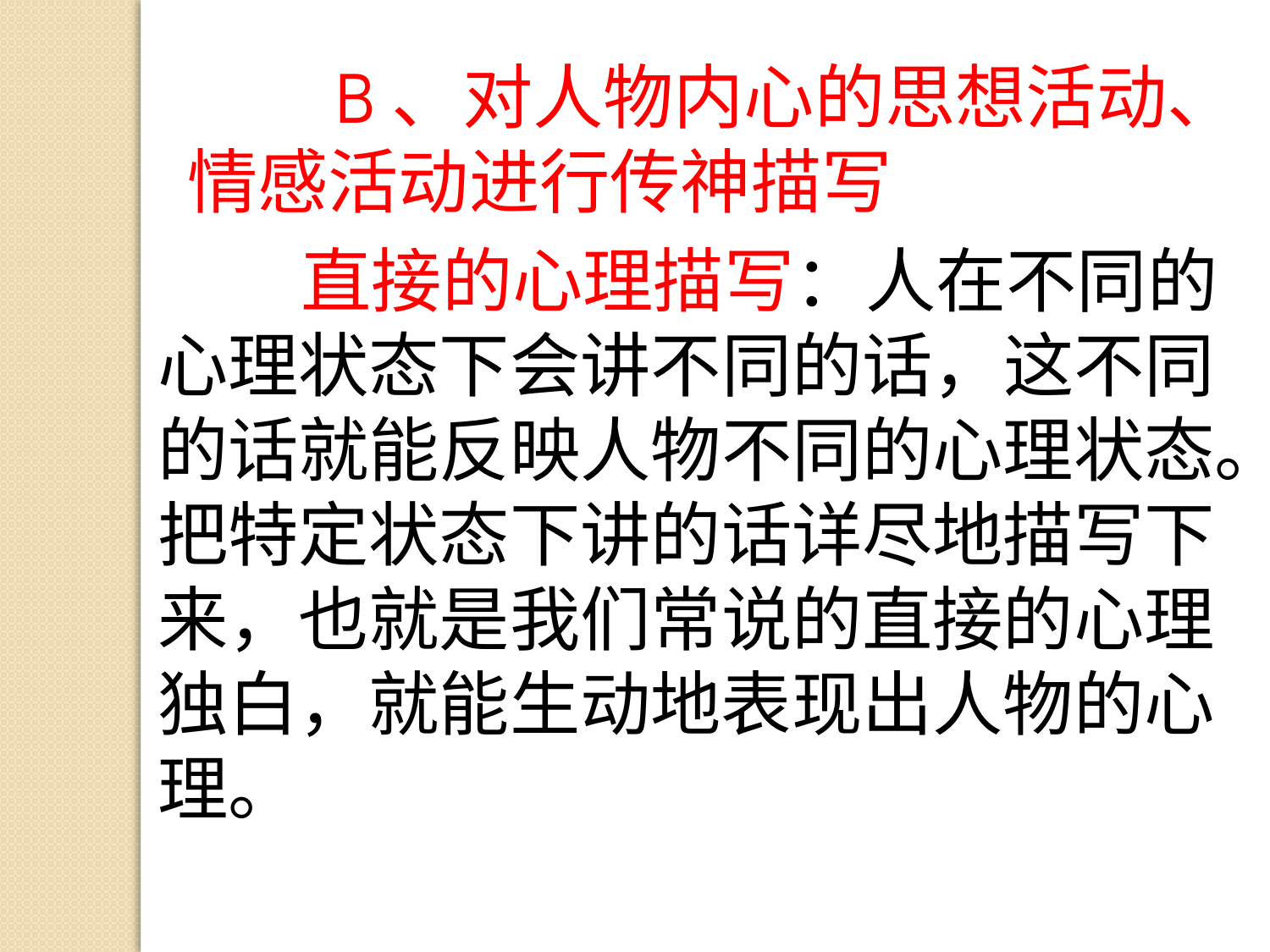

B、对人物内心的思想活动、情感活动进行传神描写
        直接的心理描写：人在不同的心理状态下会讲不同的话，这不同的话就能反映人物不同的心理状态。把特定状态下讲的话详尽地描写下来，也就是我们常说的直接的心理独白，就能生动地表现出人物的心理。